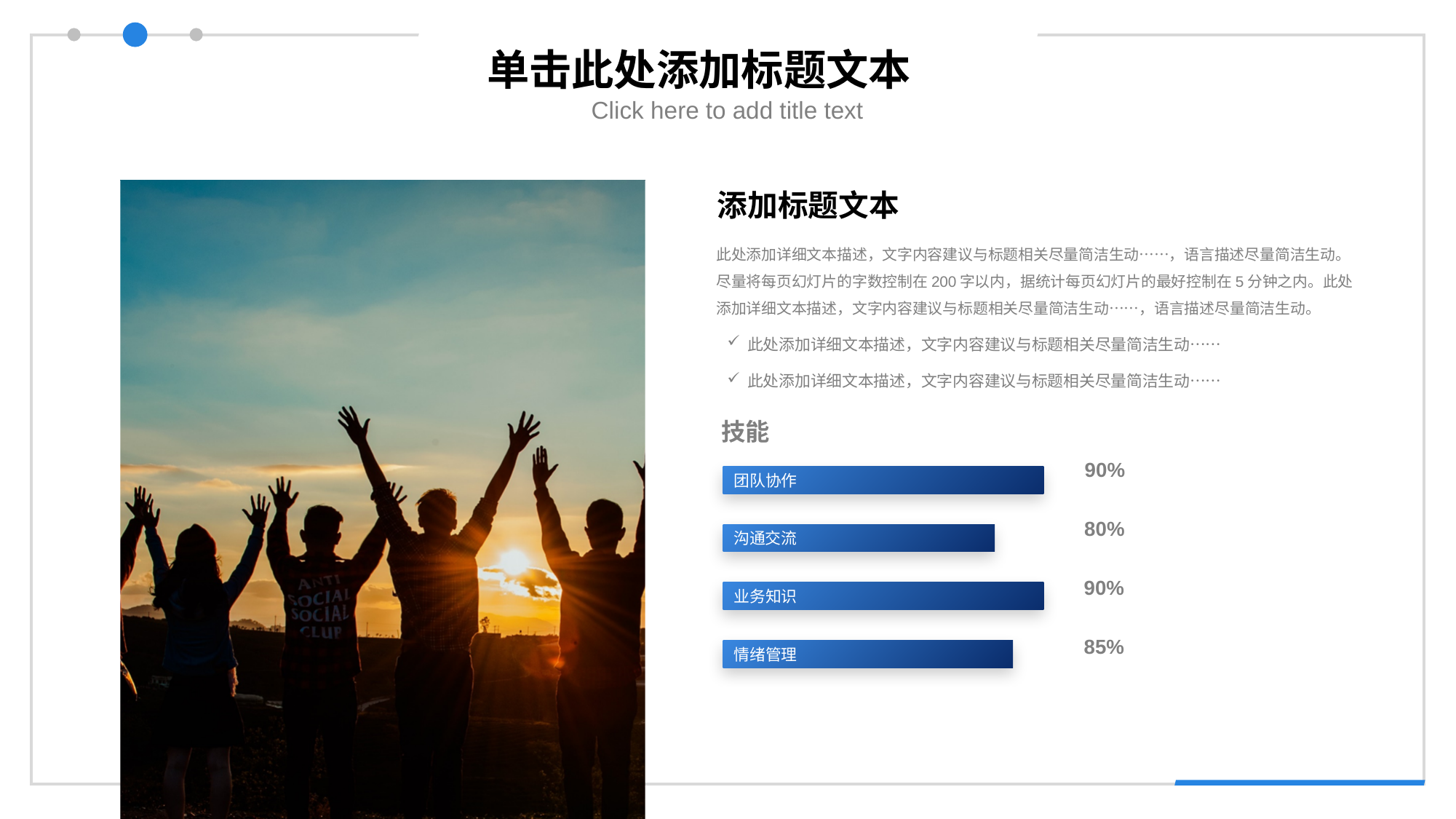

单击此处添加标题文本
Click here to add title text
添加标题文本
此处添加详细文本描述，文字内容建议与标题相关尽量简洁生动……，语言描述尽量简洁生动。尽量将每页幻灯片的字数控制在200字以内，据统计每页幻灯片的最好控制在5分钟之内。此处添加详细文本描述，文字内容建议与标题相关尽量简洁生动……，语言描述尽量简洁生动。

此处添加详细文本描述，文字内容建议与标题相关尽量简洁生动……
此处添加详细文本描述，文字内容建议与标题相关尽量简洁生动……
技能：
90%
团队协作
80%
沟通交流
90%
业务知识
85%
情绪管理